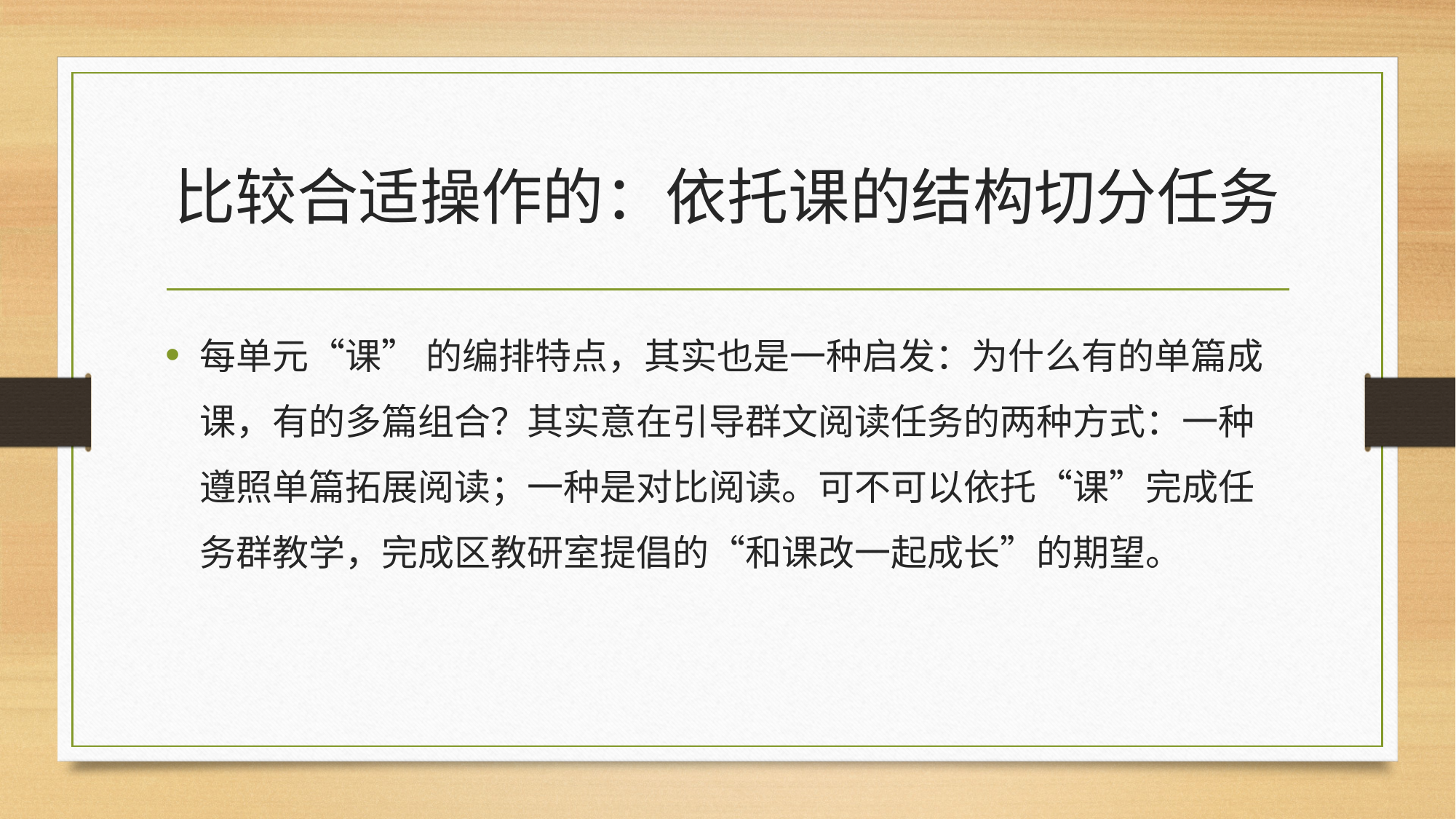

# 比较合适操作的：依托课的结构切分任务
每单元“课” 的编排特点，其实也是一种启发：为什么有的单篇成课，有的多篇组合？其实意在引导群文阅读任务的两种方式：一种遵照单篇拓展阅读；一种是对比阅读。可不可以依托“课”完成任务群教学，完成区教研室提倡的“和课改一起成长”的期望。